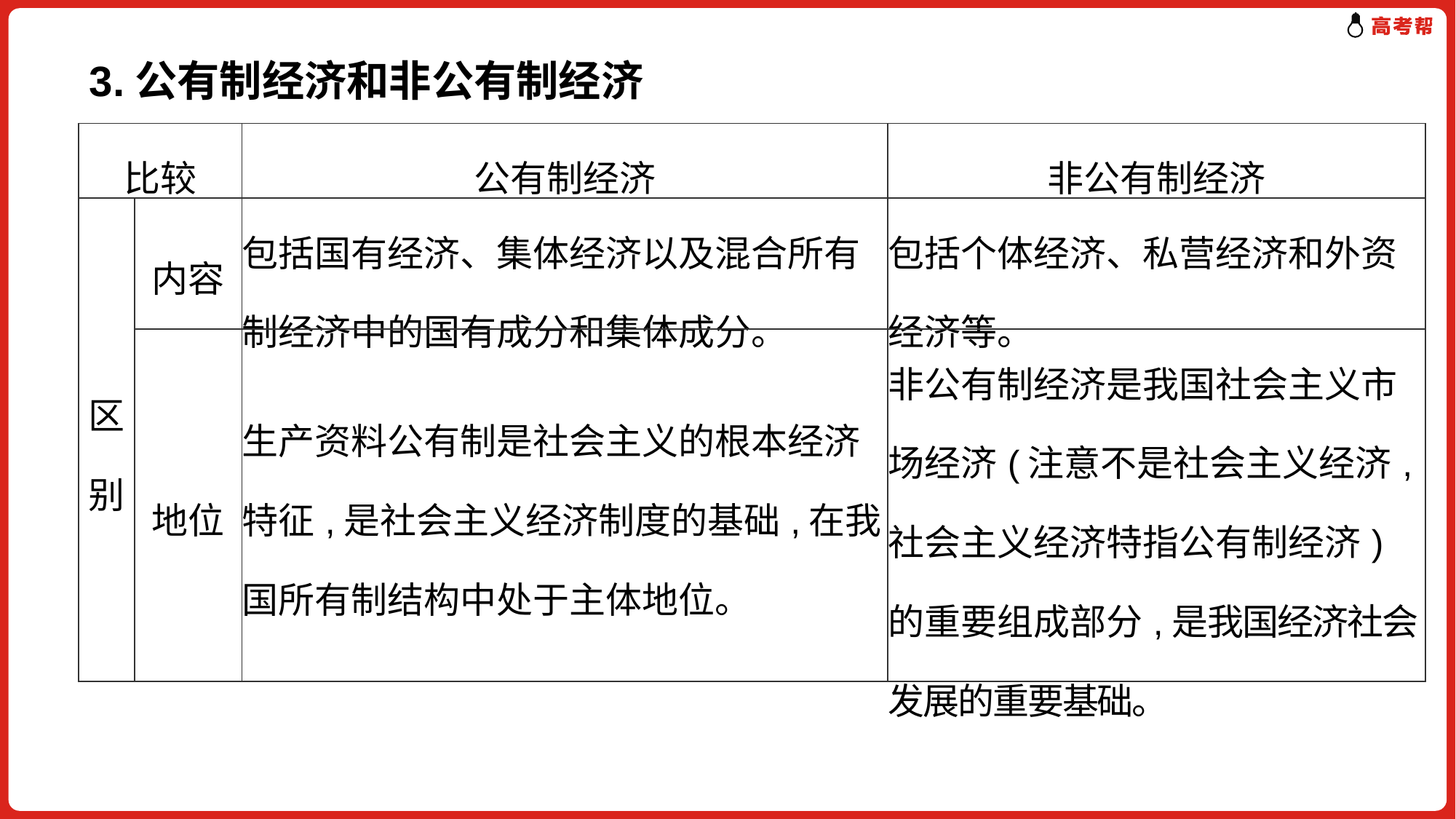

3.公有制经济和非公有制经济
| 比较 |  | 公有制经济 | 非公有制经济 |
| --- | --- | --- | --- |
| 区别 | 内容 | 包括国有经济、集体经济以及混合所有制经济中的国有成分和集体成分。 | 包括个体经济、私营经济和外资经济等。 |
|  | 地位 | 生产资料公有制是社会主义的根本经济特征,是社会主义经济制度的基础,在我国所有制结构中处于主体地位。 | 非公有制经济是我国社会主义市场经济(注意不是社会主义经济,社会主义经济特指公有制经济)的重要组成部分,是我国经济社会发展的重要基础。 |